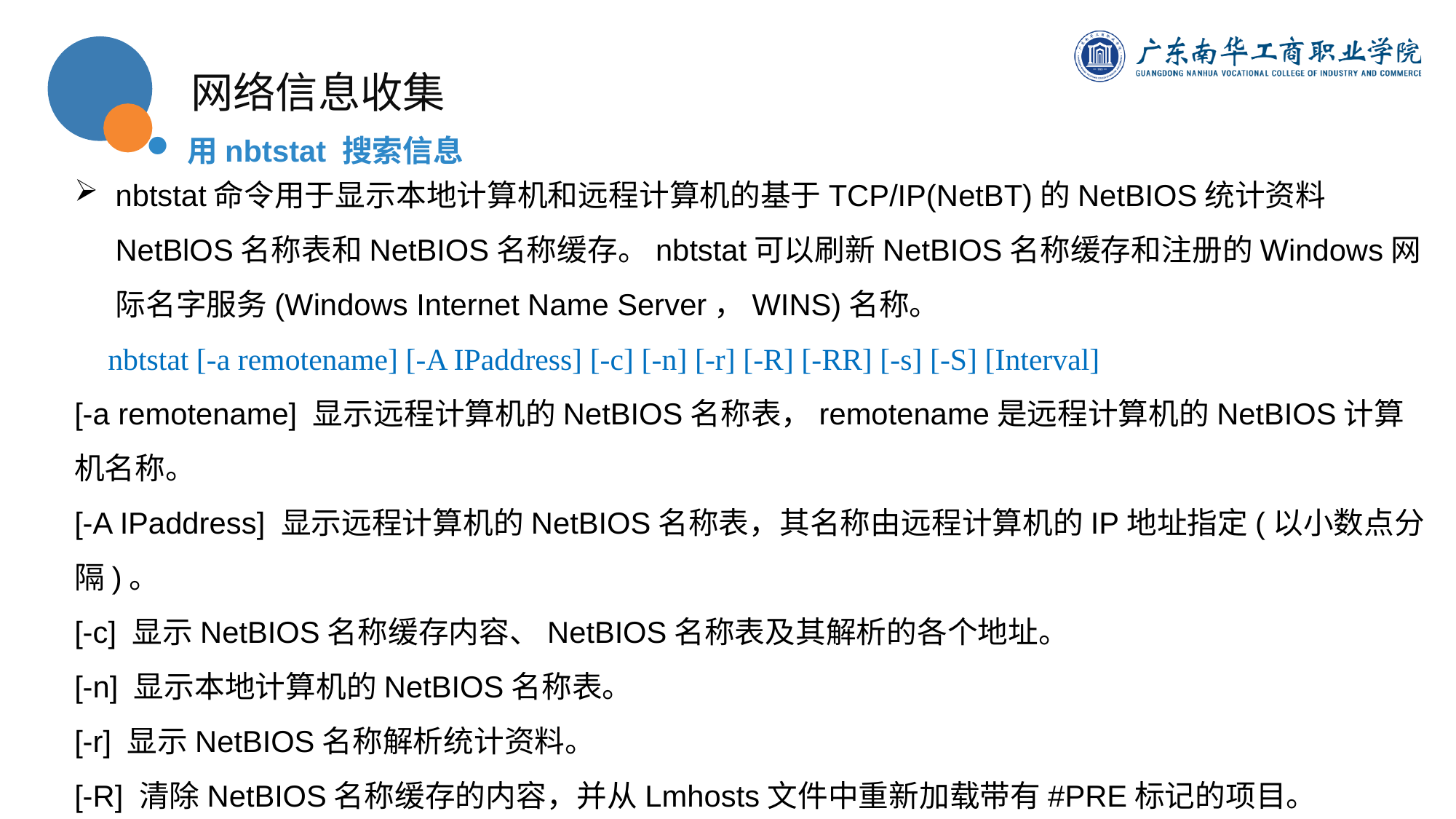

网络信息收集

用nbtstat 搜索信息
nbtstat命令用于显示本地计算机和远程计算机的基于TCP/IP(NetBT)的NetBIOS统计资料NetBlOS名称表和NetBIOS名称缓存。nbtstat可以刷新NetBIOS名称缓存和注册的Windows网际名字服务(Windows Internet Name Server，WINS)名称。
    nbtstat [-a remotename] [-A IPaddress] [-c] [-n] [-r] [-R] [-RR] [-s] [-S] [Interval]
[-a remotename] 显示远程计算机的NetBIOS名称表，remotename是远程计算机的NetBIOS计算机名称。
[-A IPaddress] 显示远程计算机的NetBIOS名称表，其名称由远程计算机的IP地址指定(以小数点分隔)。
[-c] 显示NetBIOS名称缓存内容、NetBIOS名称表及其解析的各个地址。
[-n] 显示本地计算机的NetBIOS名称表。
[-r] 显示NetBIOS名称解析统计资料。
[-R] 清除NetBIOS名称缓存的内容，并从Lmhosts文件中重新加载带有#PRE标记的项目。
[Interval] 重新显示选择的统计资料，可以中断每个显示之间的Interval所指定的秒数。如果省略该参数，则nbtstat将只显示一次当前的配置信息。